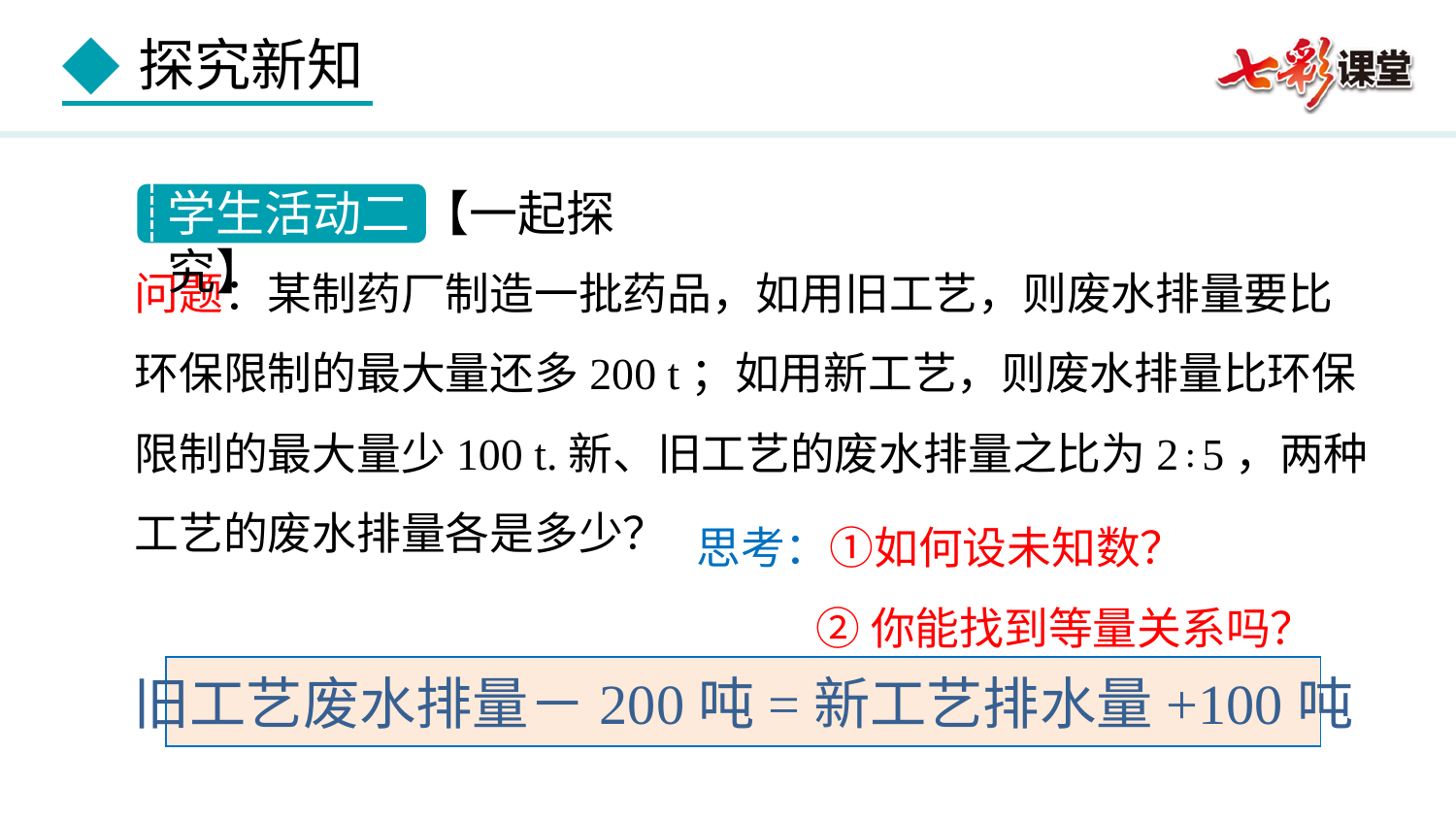

学生活动二 【一起探究】

问题：某制药厂制造一批药品，如用旧工艺，则废水排量要比环保限制的最大量还多200 t；如用新工艺，则废水排量比环保限制的最大量少100 t.新、旧工艺的废水排量之比为2∶5，两种工艺的废水排量各是多少？
思考：①如何设未知数？
            ②你能找到等量关系吗？
旧工艺废水排量－200吨=新工艺排水量+100吨